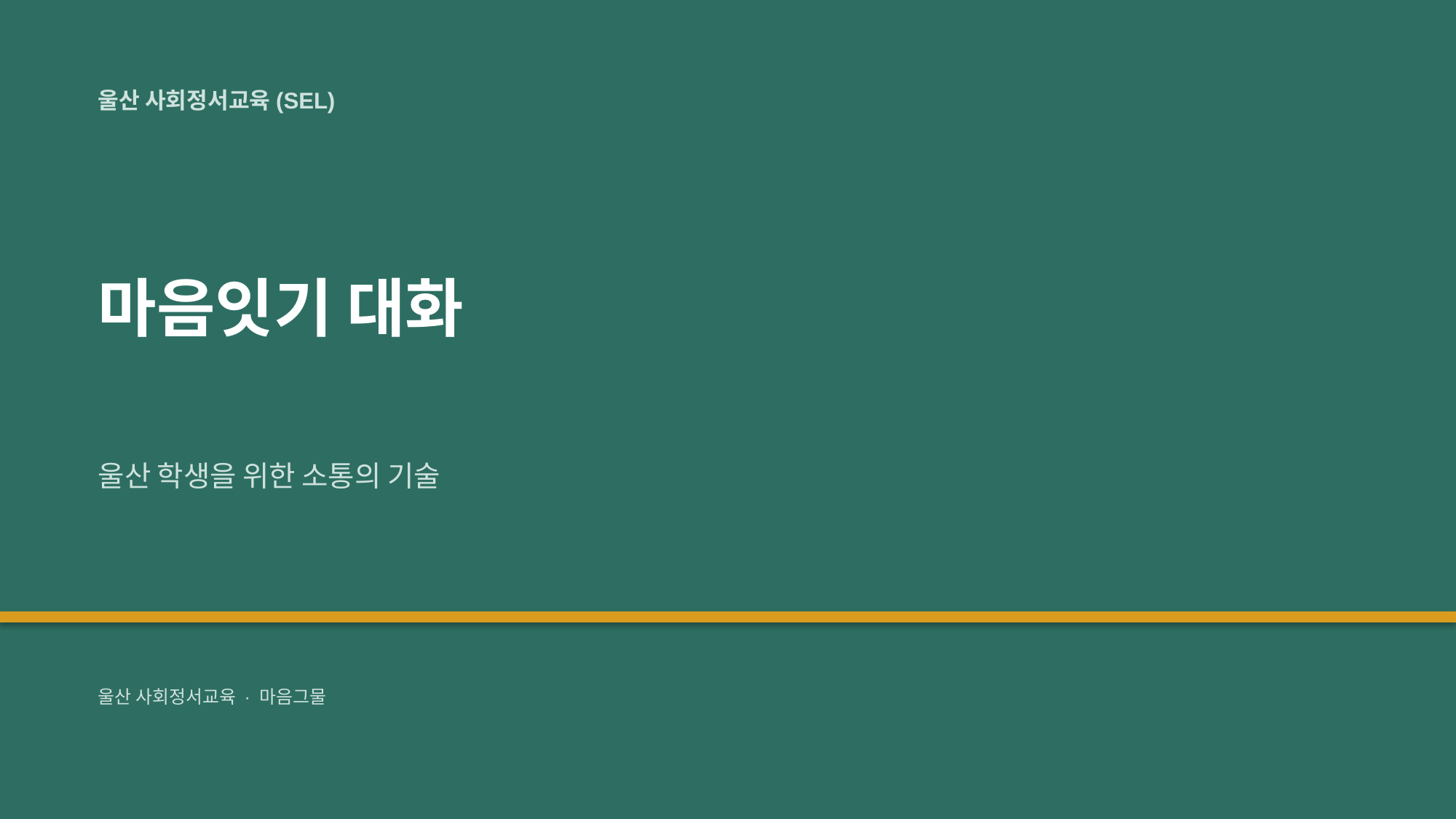

울산 사회정서교육(SEL)
마음잇기 대화
울산 학생을 위한 소통의 기술

울산 사회정서교육 · 마음그물